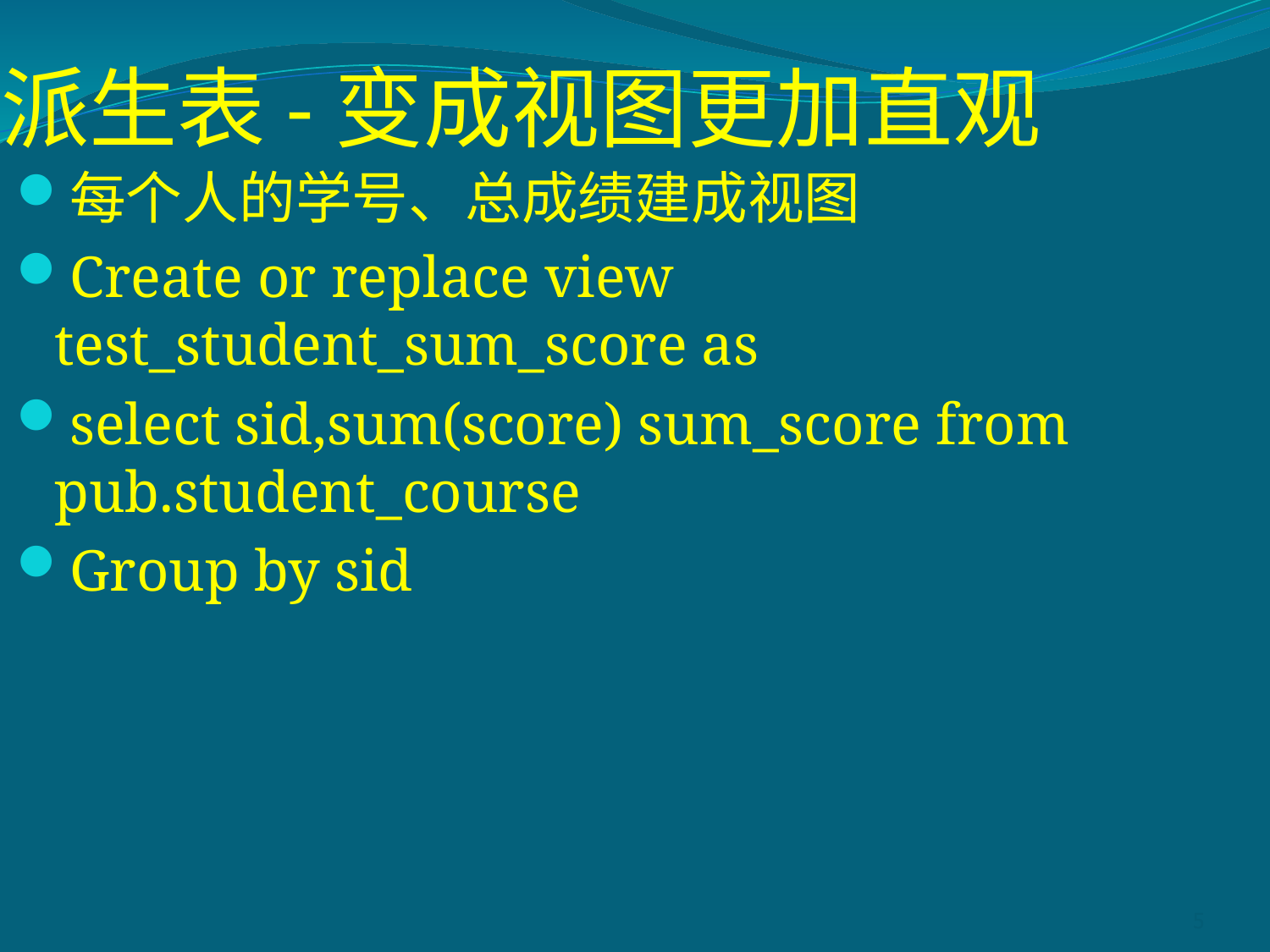

# 派生表-变成视图更加直观
每个人的学号、总成绩建成视图
Create or replace view test_student_sum_score as
select sid,sum(score) sum_score from pub.student_course
Group by sid

5